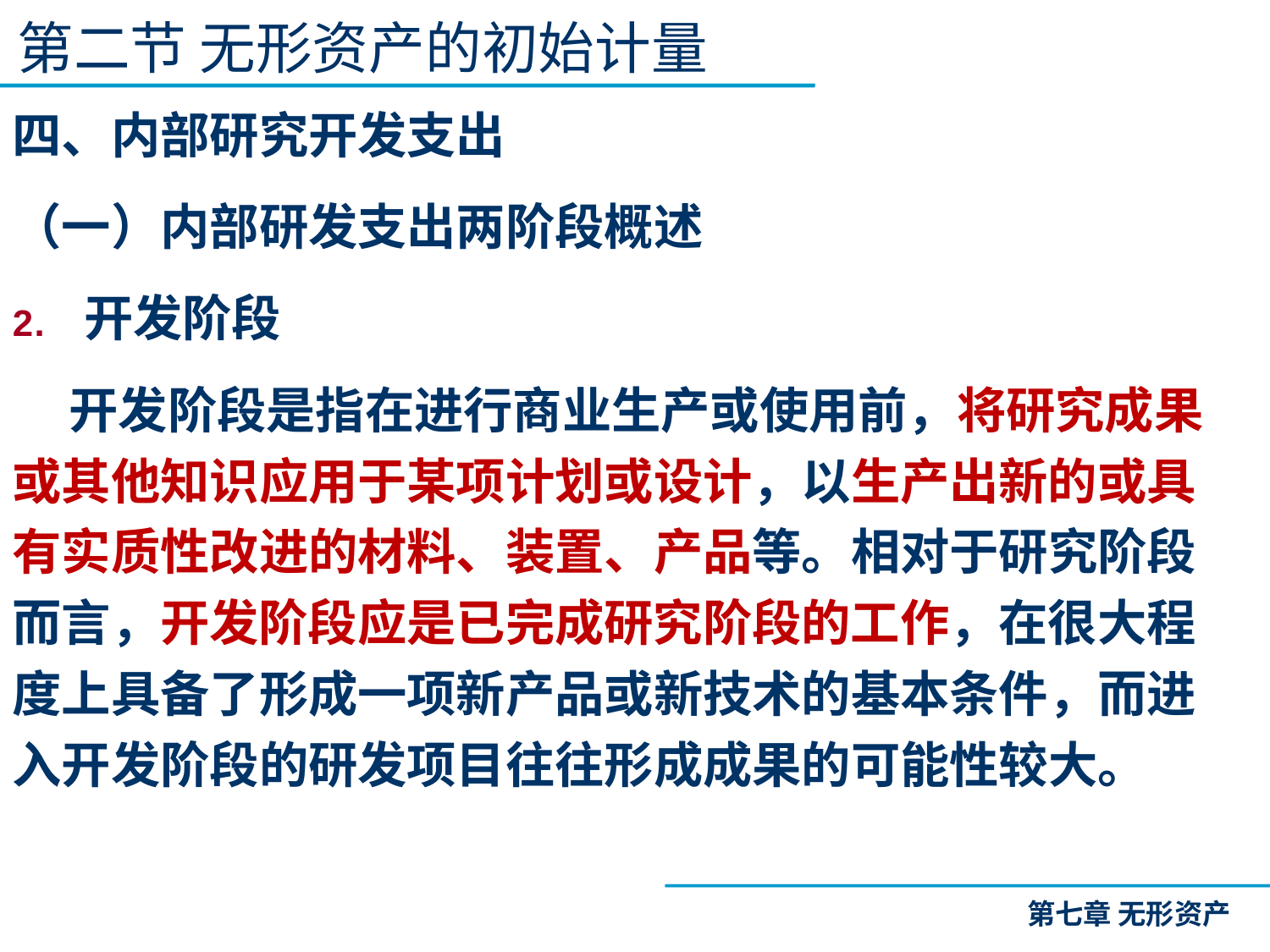

第二节 无形资产的初始计量
四、内部研究开发支出
（一）内部研发支出两阶段概述
开发阶段
    开发阶段是指在进行商业生产或使用前，将研究成果或其他知识应用于某项计划或设计，以生产出新的或具有实质性改进的材料、装置、产品等。相对于研究阶段而言，开发阶段应是已完成研究阶段的工作，在很大程度上具备了形成一项新产品或新技术的基本条件，而进入开发阶段的研发项目往往形成成果的可能性较大。
第七章 无形资产